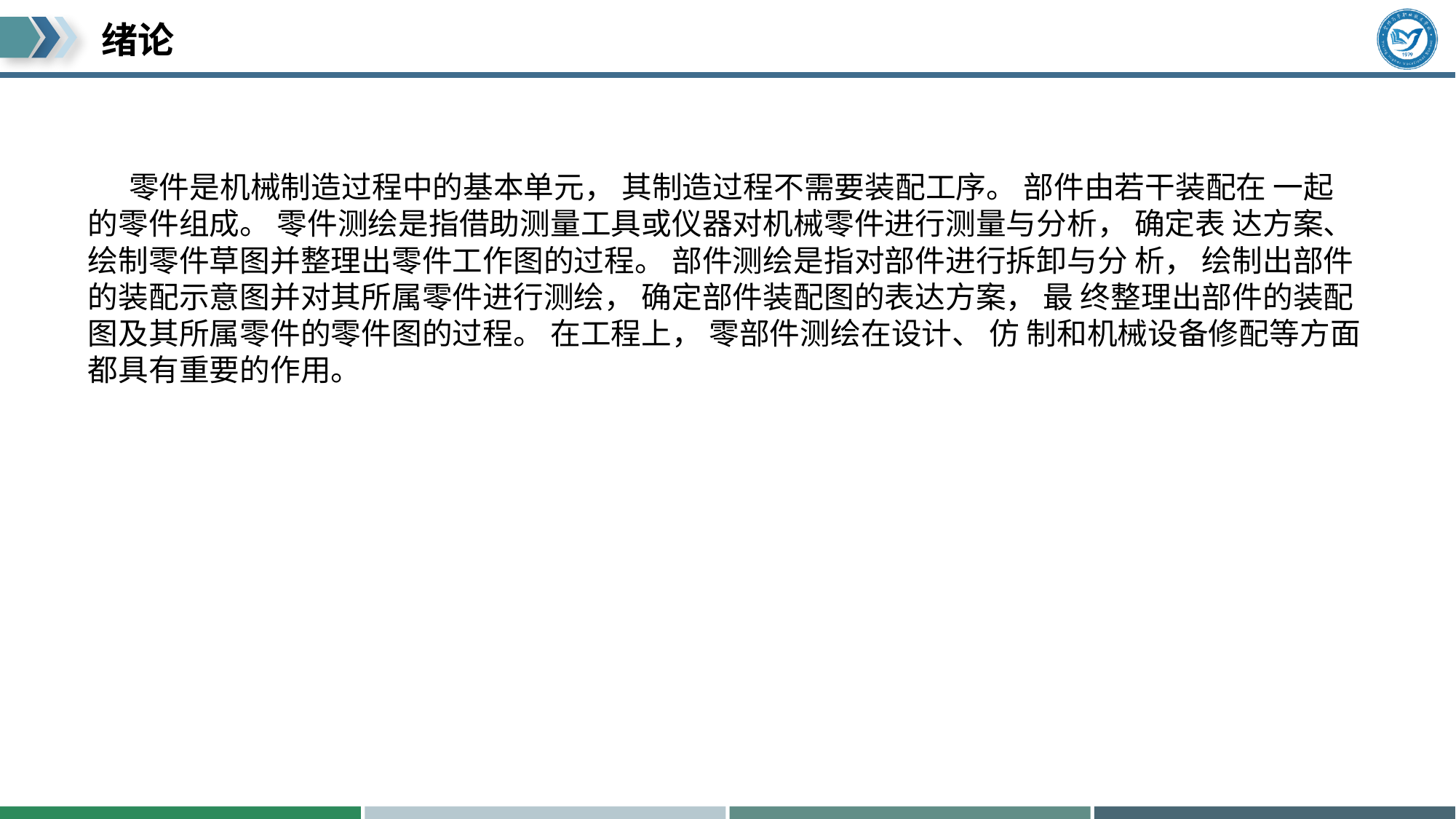

#
     零件是机械制造过程中的基本单元， 其制造过程不需要装配工序。 部件由若干装配在 一起的零件组成。 零件测绘是指借助测量工具或仪器对机械零件进行测量与分析， 确定表 达方案、 绘制零件草图并整理出零件工作图的过程。 部件测绘是指对部件进行拆卸与分 析， 绘制出部件的装配示意图并对其所属零件进行测绘， 确定部件装配图的表达方案， 最 终整理出部件的装配图及其所属零件的零件图的过程。 在工程上， 零部件测绘在设计、 仿 制和机械设备修配等方面都具有重要的作用。